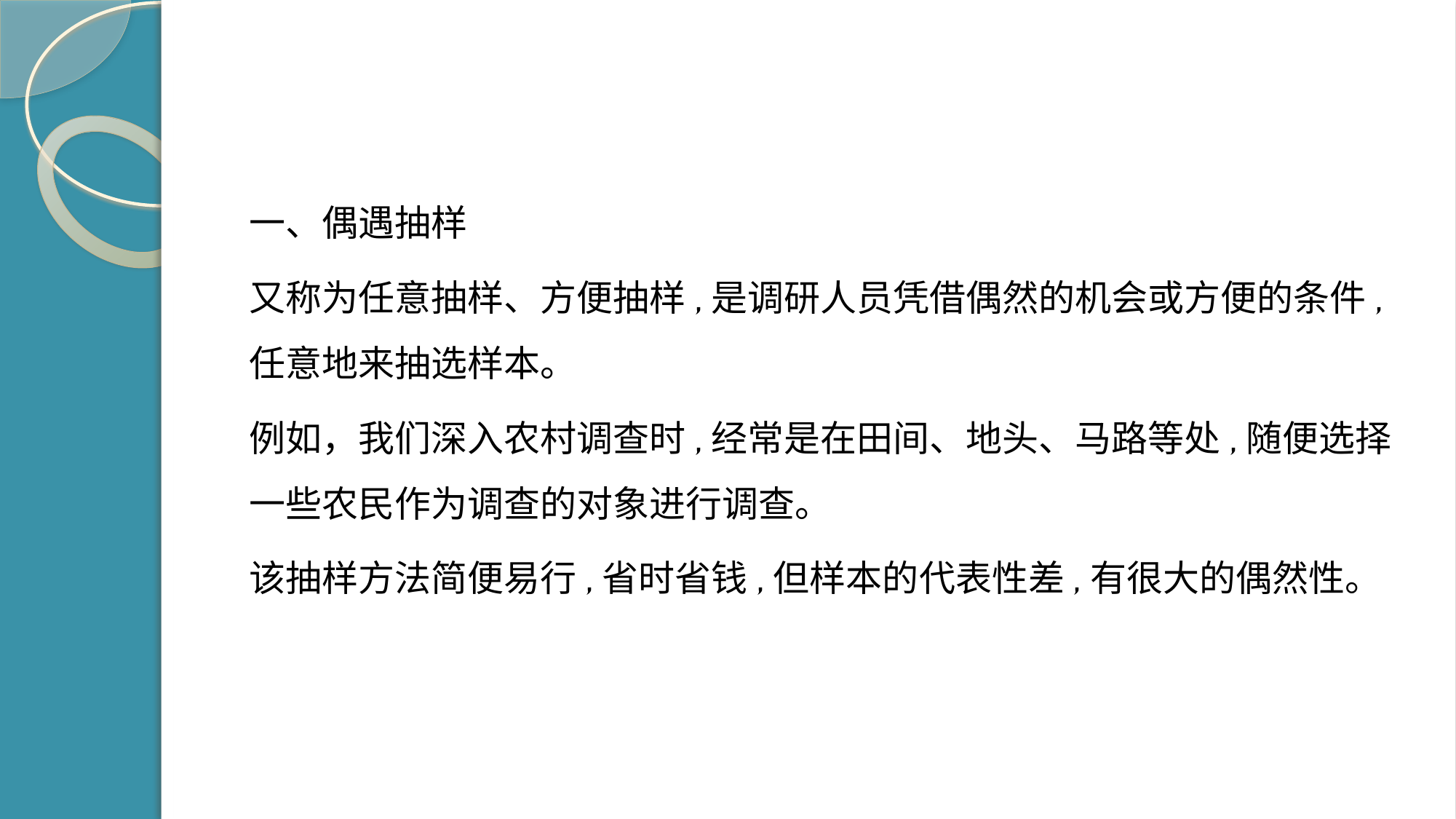

#
一、偶遇抽样
又称为任意抽样、方便抽样,是调研人员凭借偶然的机会或方便的条件,任意地来抽选样本。
例如，我们深入农村调查时,经常是在田间、地头、马路等处,随便选择一些农民作为调查的对象进行调查。
该抽样方法简便易行,省时省钱,但样本的代表性差,有很大的偶然性。